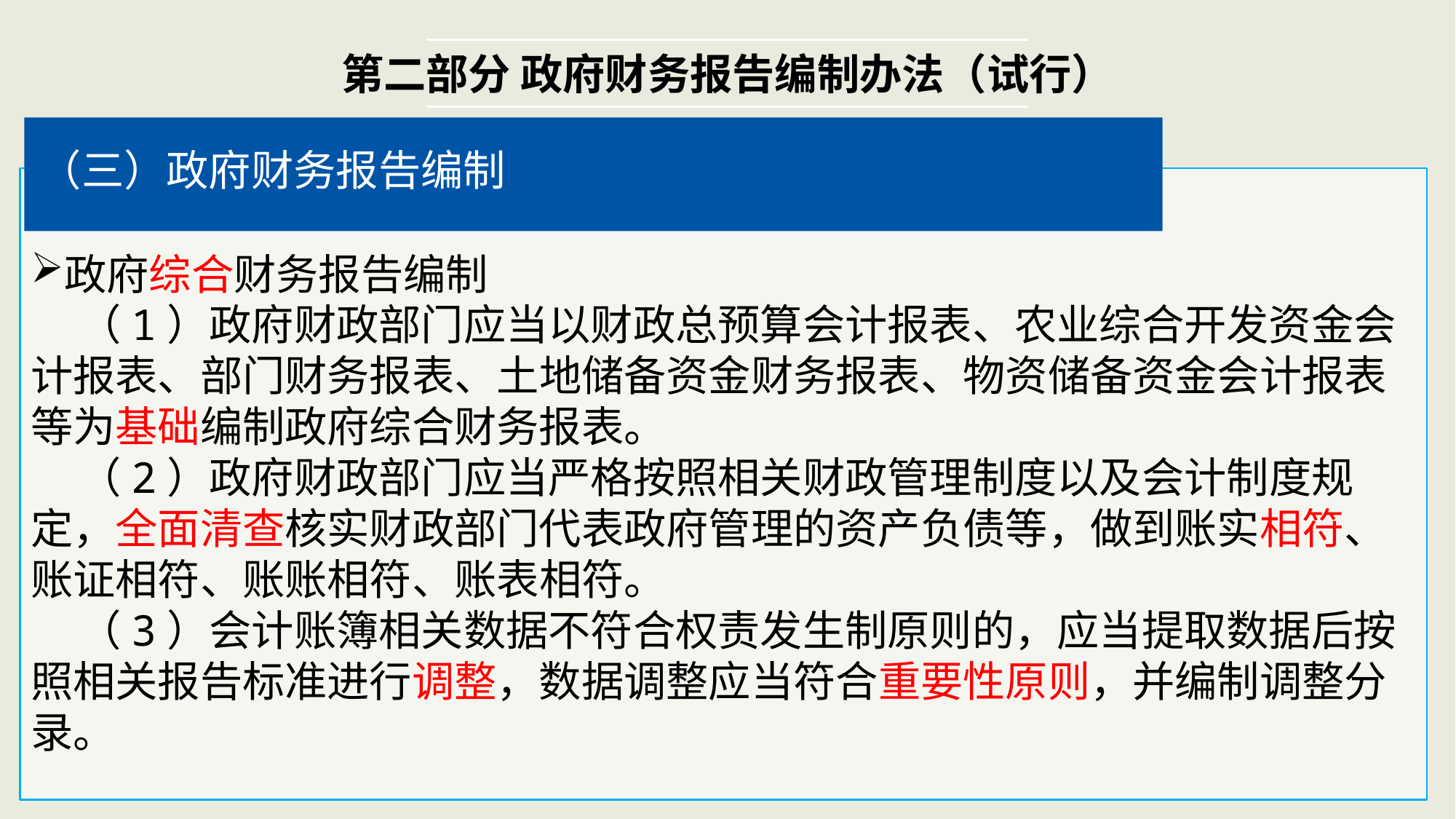

第二部分 政府财务报告编制办法（试行）

（三）政府财务报告编制

政府综合财务报告编制
    （1）政府财政部门应当以财政总预算会计报表、农业综合开发资金会计报表、部门财务报表、土地储备资金财务报表、物资储备资金会计报表等为基础编制政府综合财务报表。
    （2）政府财政部门应当严格按照相关财政管理制度以及会计制度规定，全面清查核实财政部门代表政府管理的资产负债等，做到账实相符、账证相符、账账相符、账表相符。
    （3）会计账簿相关数据不符合权责发生制原则的，应当提取数据后按照相关报告标准进行调整，数据调整应当符合重要性原则，并编制调整分录。

36